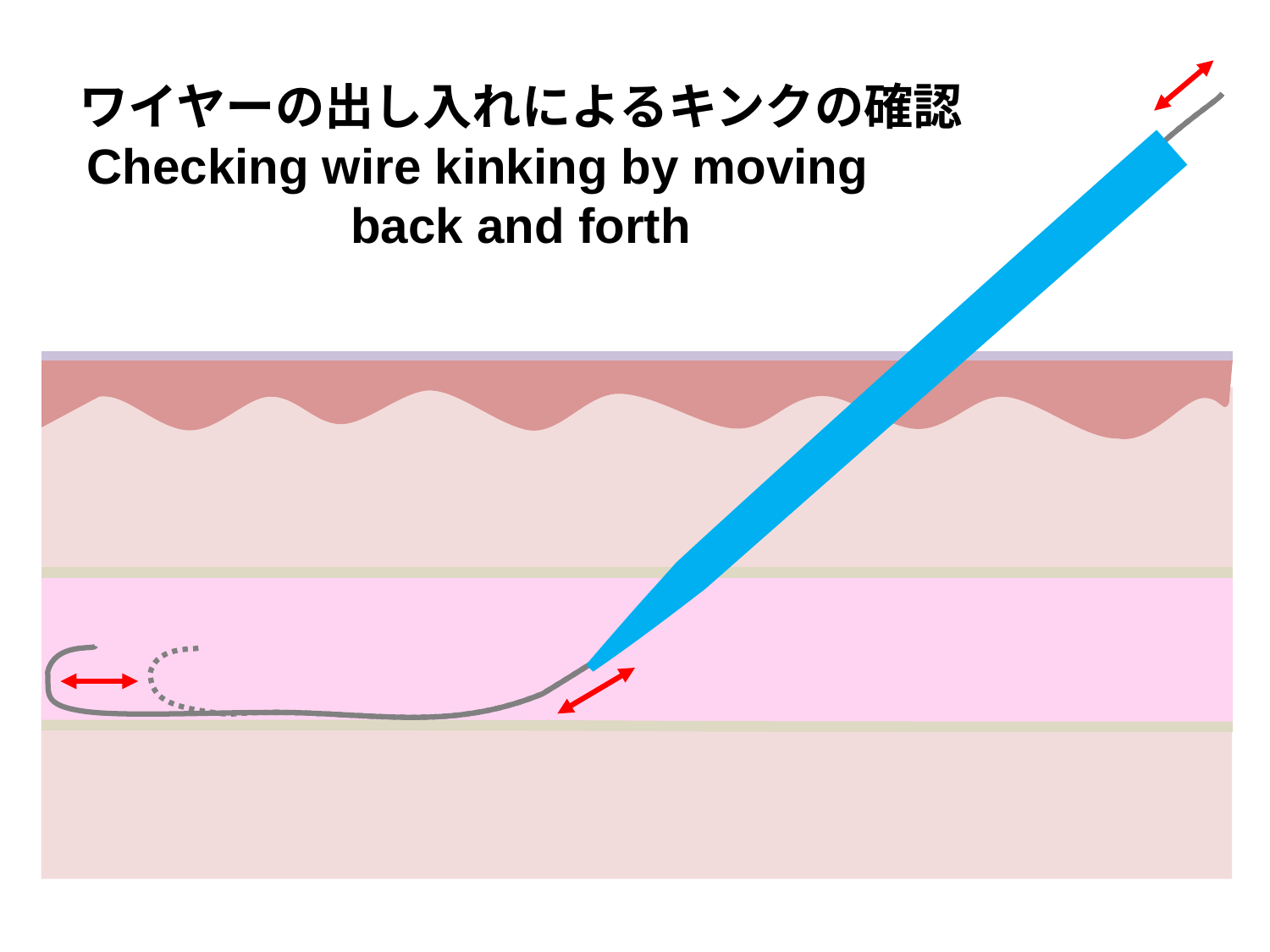

# ワイヤーの出し入れによるキンクの確認 Checking wire kinking by moving 　back and forth